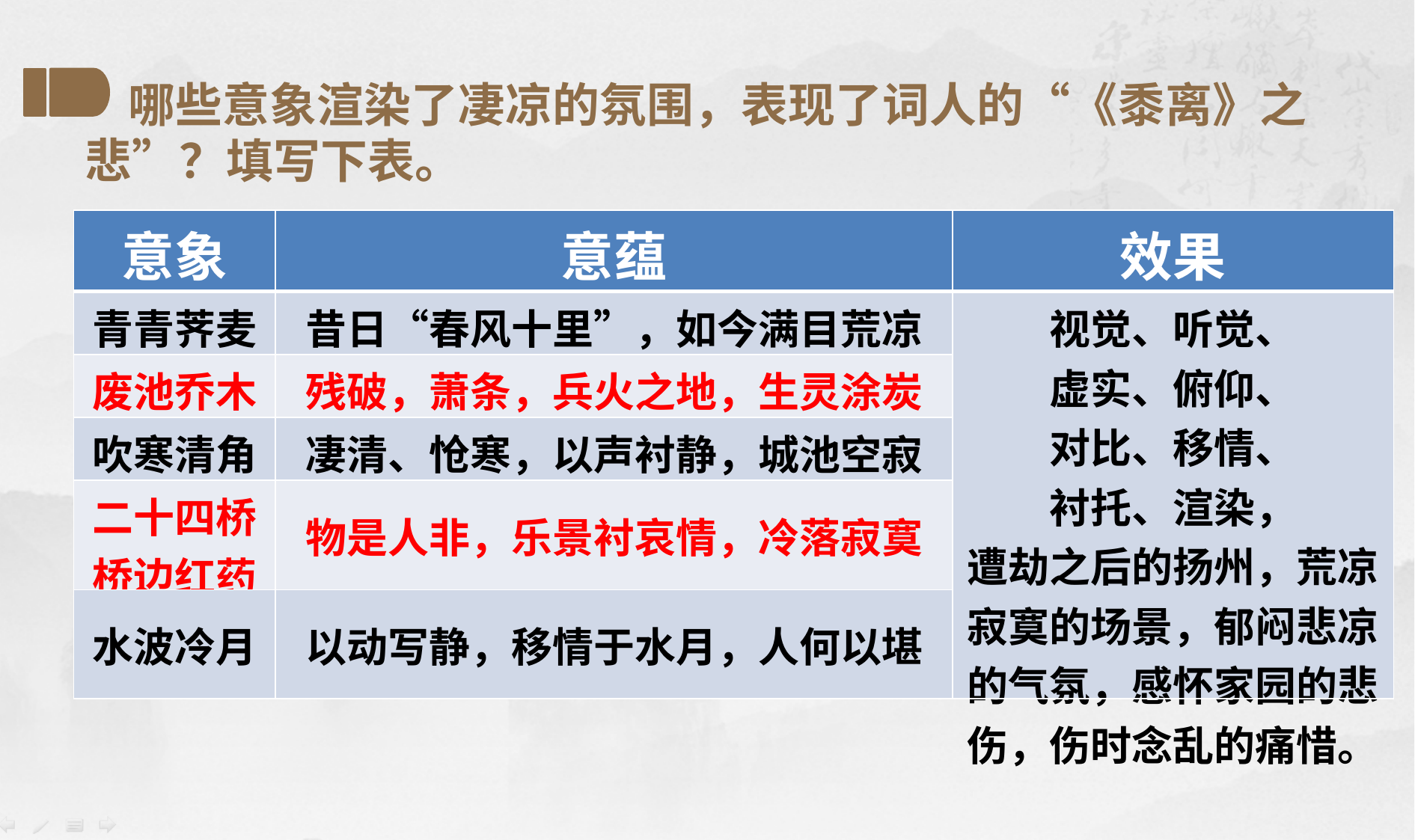

哪些意象渲染了凄凉的氛围，表现了词人的“《黍离》之悲”？填写下表。
| 意象 | 意蕴 | 效果 |
| --- | --- | --- |
| 青青荠麦 | 昔日“春风十里”，如今满目荒凉 | 视觉、听觉、 虚实、俯仰、 对比、移情、 衬托、渲染， 遭劫之后的扬州，荒凉寂寞的场景，郁闷悲凉的气氛，感怀家园的悲伤，伤时念乱的痛惜。 |
| 废池乔木 | 残破，萧条，兵火之地，生灵涂炭 |  |
| 吹寒清角 | 凄清、怆寒，以声衬静，城池空寂 |  |
| 二十四桥 桥边红药 | 物是人非，乐景衬哀情，冷落寂寞 |  |
| 水波冷月 | 以动写静，移情于水月，人何以堪 |  |